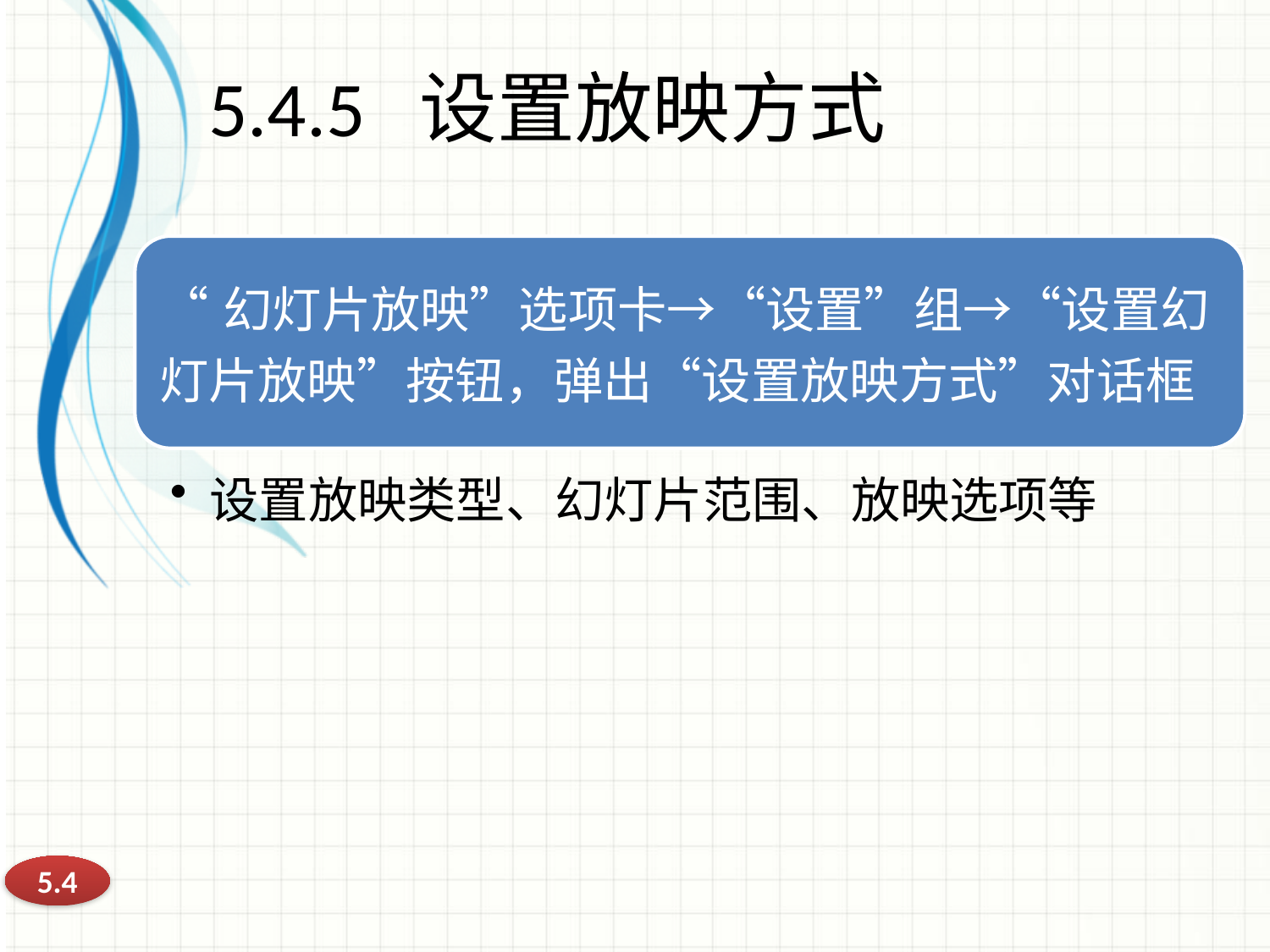

# 5.4.5  设置放映方式
“幻灯片放映”选项卡→“设置”组→“设置幻灯片放映”按钮，弹出“设置放映方式”对话框
设置放映类型、幻灯片范围、放映选项等